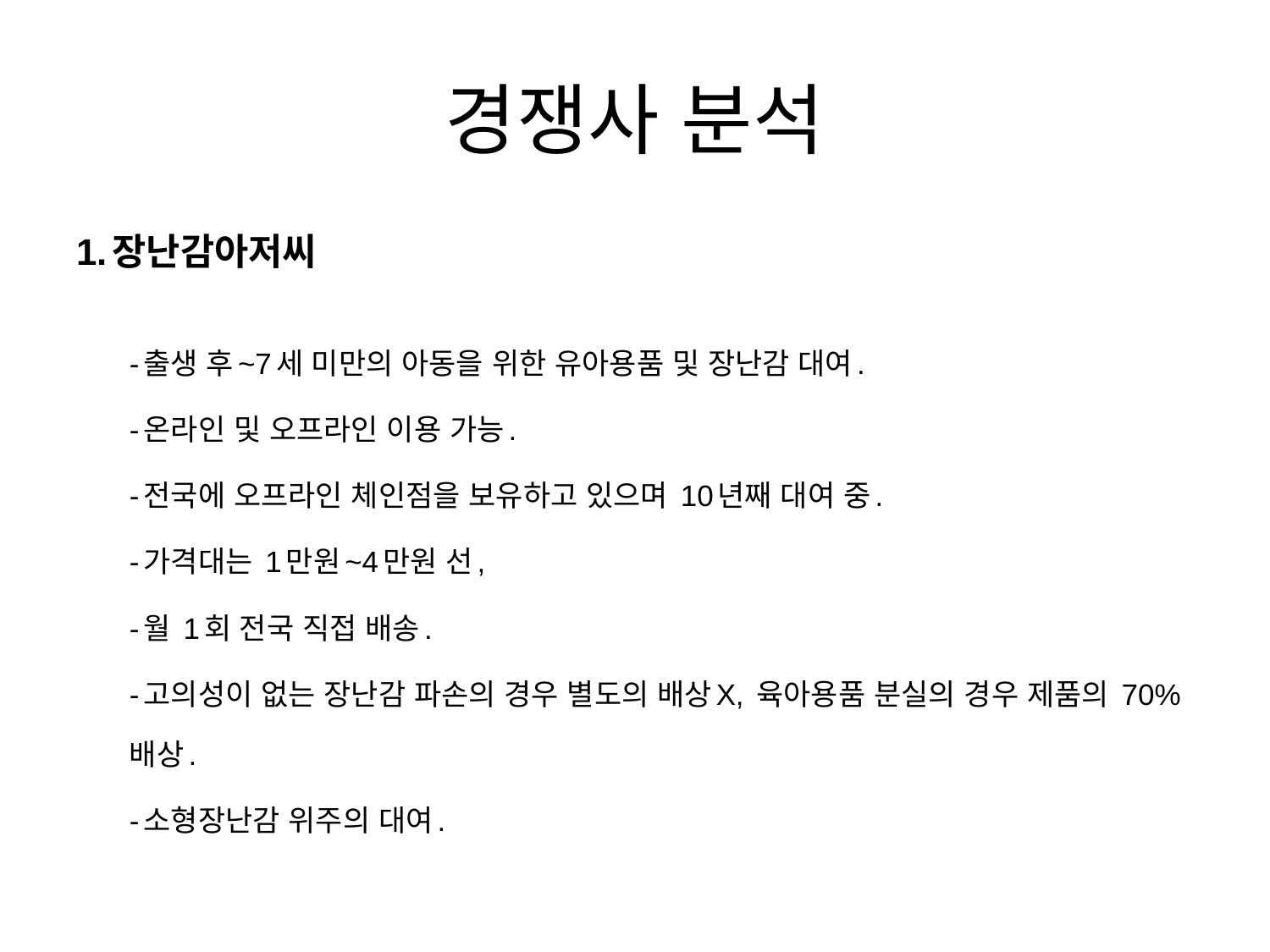

# 경쟁사 분석
1.장난감아저씨

-출생 후~7세 미만의 아동을 위한 유아용품 및 장난감 대여.
-온라인 및 오프라인 이용 가능.
-전국에 오프라인 체인점을 보유하고 있으며 10년째 대여 중.
-가격대는 1만원~4만원 선,
-월 1회 전국 직접 배송.
-고의성이 없는 장난감 파손의 경우 별도의 배상X, 육아용품 분실의 경우 제품의 70% 배상.
-소형장난감 위주의 대여.